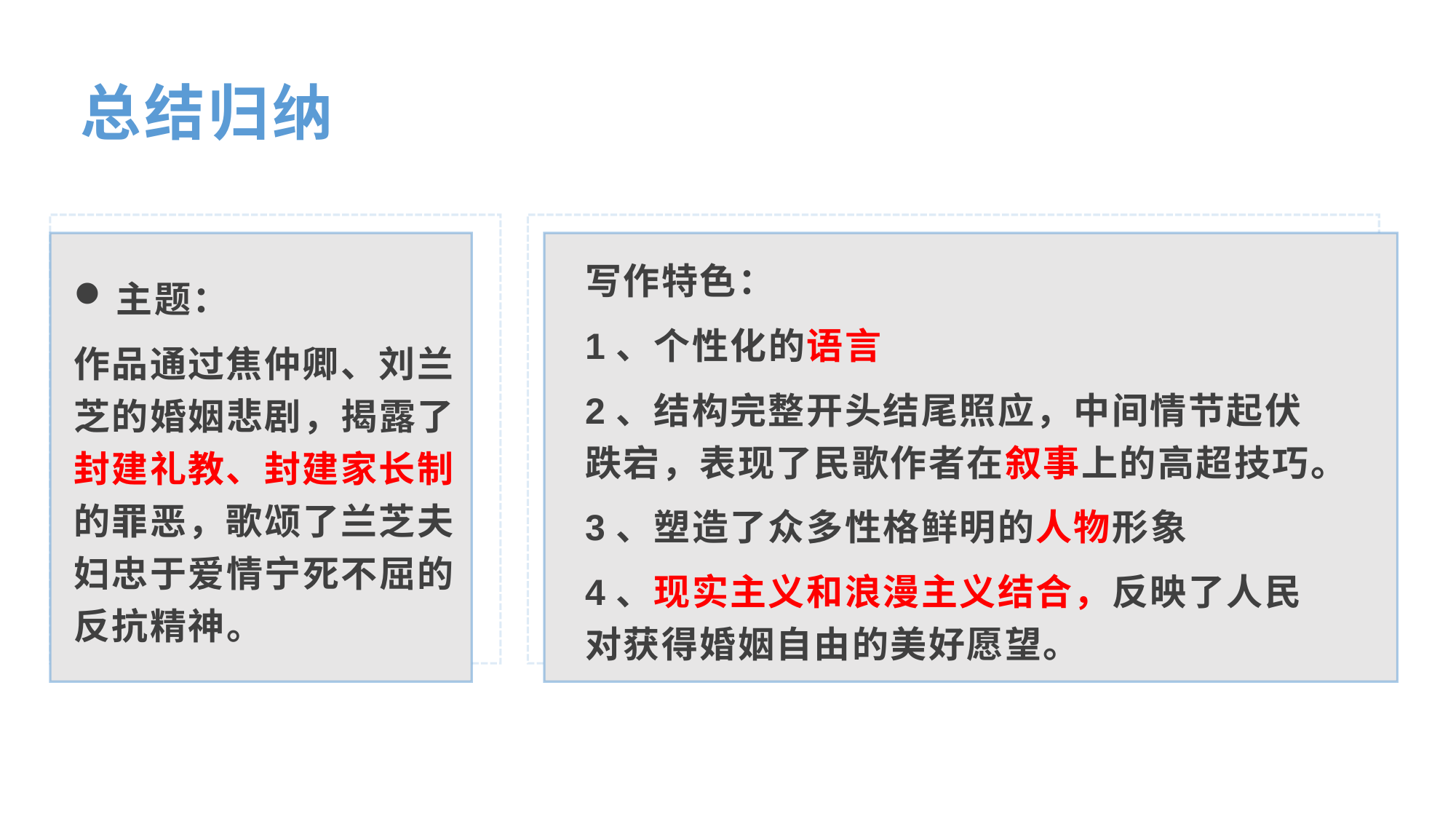

总结归纳

主题：
作品通过焦仲卿、刘兰芝的婚姻悲剧，揭露了封建礼教、封建家长制的罪恶，歌颂了兰芝夫妇忠于爱情宁死不屈的反抗精神。
写作特色：
1、个性化的语言
2、结构完整开头结尾照应，中间情节起伏跌宕，表现了民歌作者在叙事上的高超技巧。
3、塑造了众多性格鲜明的人物形象
4、现实主义和浪漫主义结合，反映了人民对获得婚姻自由的美好愿望。